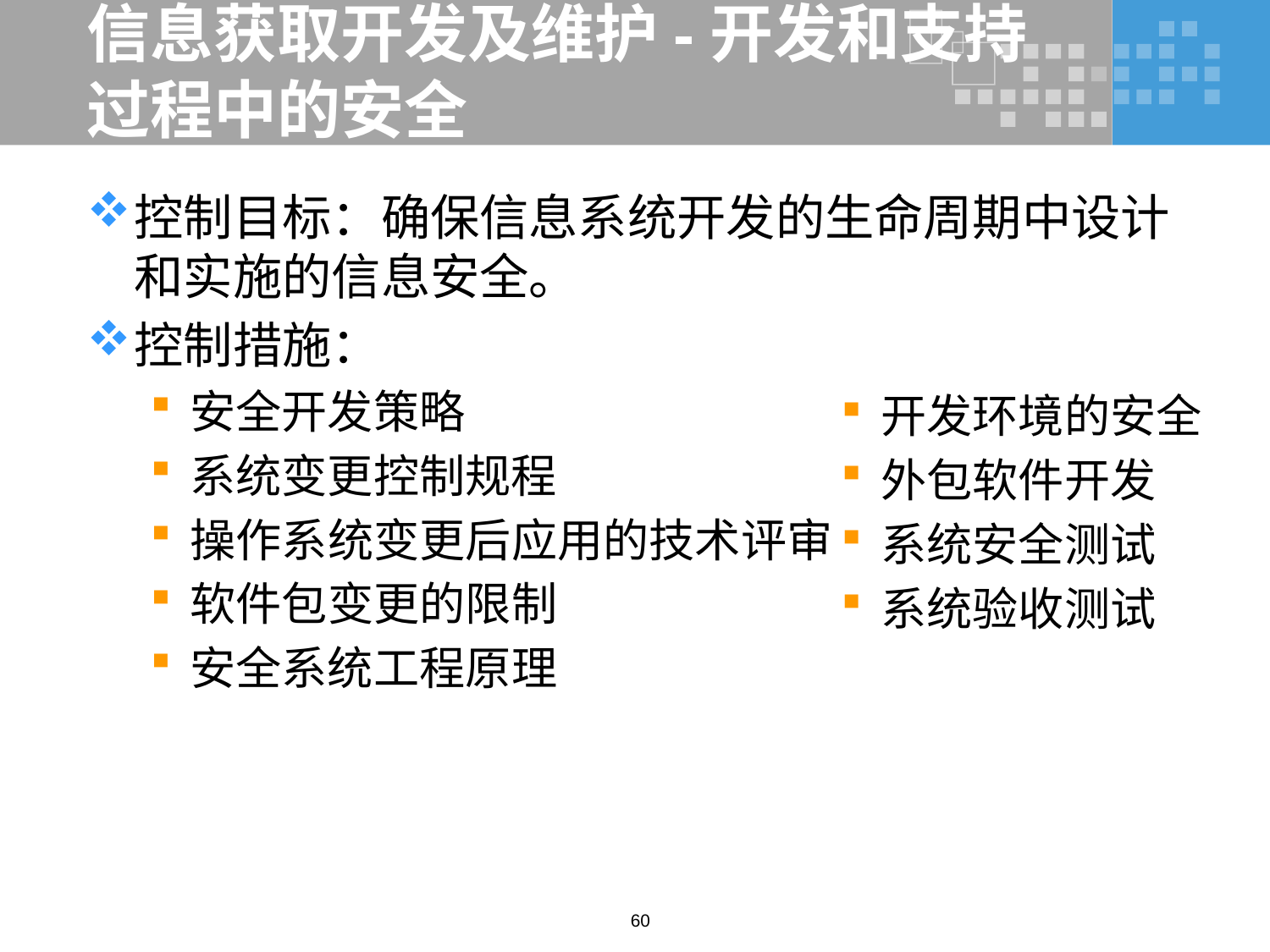

# 信息获取开发及维护-开发和支持过程中的安全
控制目标：确保信息系统开发的生命周期中设计和实施的信息安全。
控制措施：
安全开发策略
系统变更控制规程
操作系统变更后应用的技术评审
软件包变更的限制
安全系统工程原理
开发环境的安全
外包软件开发
系统安全测试
系统验收测试
60